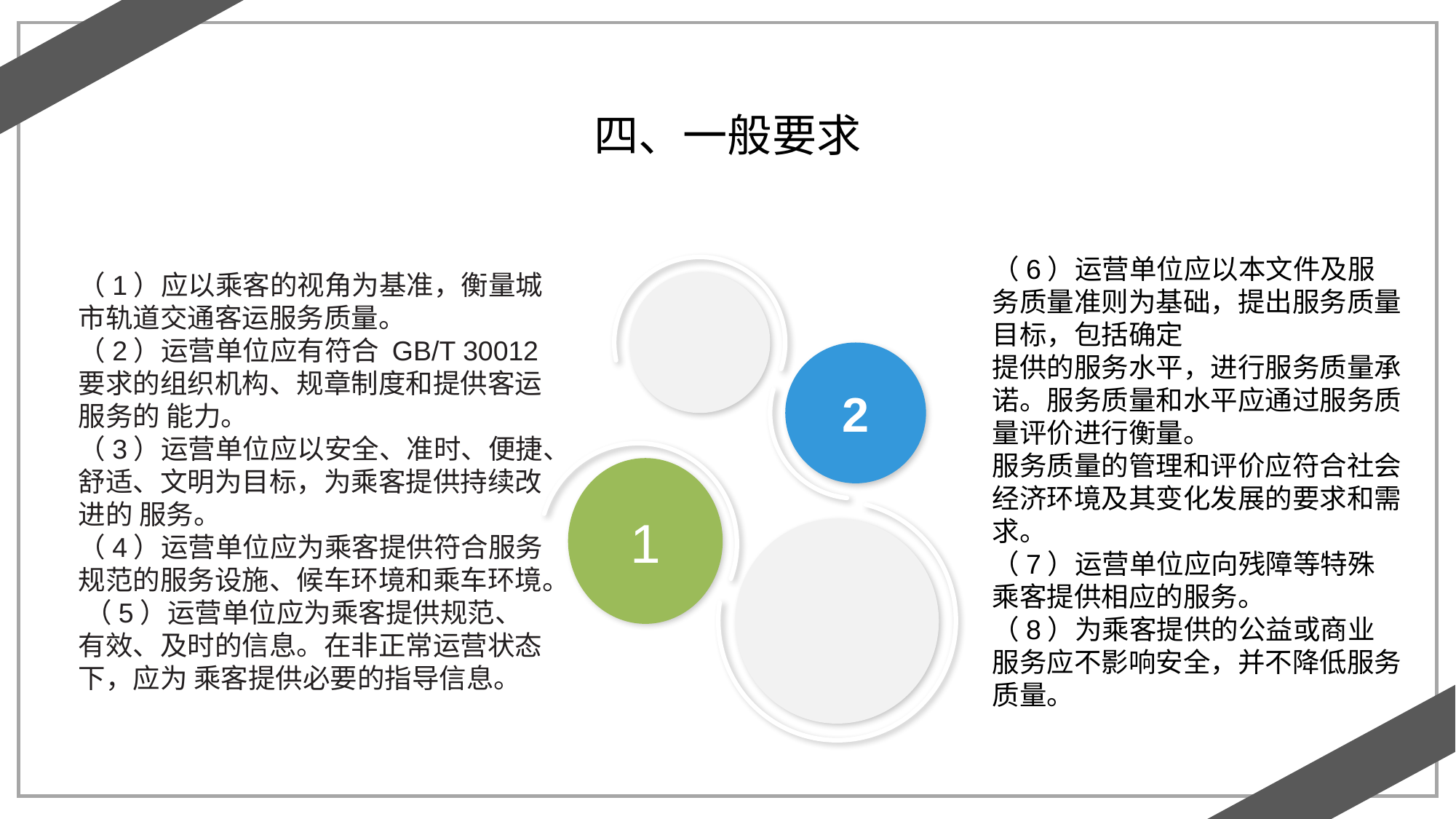

四、一般要求
（6）运营单位应以本文件及服务质量准则为基础，提出服务质量目标，包括确定
提供的服务水平，进行服务质量承诺。服务质量和水平应通过服务质量评价进行衡量。
服务质量的管理和评价应符合社会经济环境及其变化发展的要求和需求。
（7）运营单位应向残障等特殊乘客提供相应的服务。
（8）为乘客提供的公益或商业服务应不影响安全，并不降低服务质量。

（1）应以乘客的视角为基准，衡量城市轨道交通客运服务质量。
（2）运营单位应有符合 GB/T 30012 要求的组织机构、规章制度和提供客运服务的 能力。
（3）运营单位应以安全、准时、便捷、舒适、文明为目标，为乘客提供持续改进的 服务。
（4）运营单位应为乘客提供符合服务规范的服务设施、候车环境和乘车环境。 （5）运营单位应为乘客提供规范、有效、及时的信息。在非正常运营状态下，应为 乘客提供必要的指导信息。

2

1